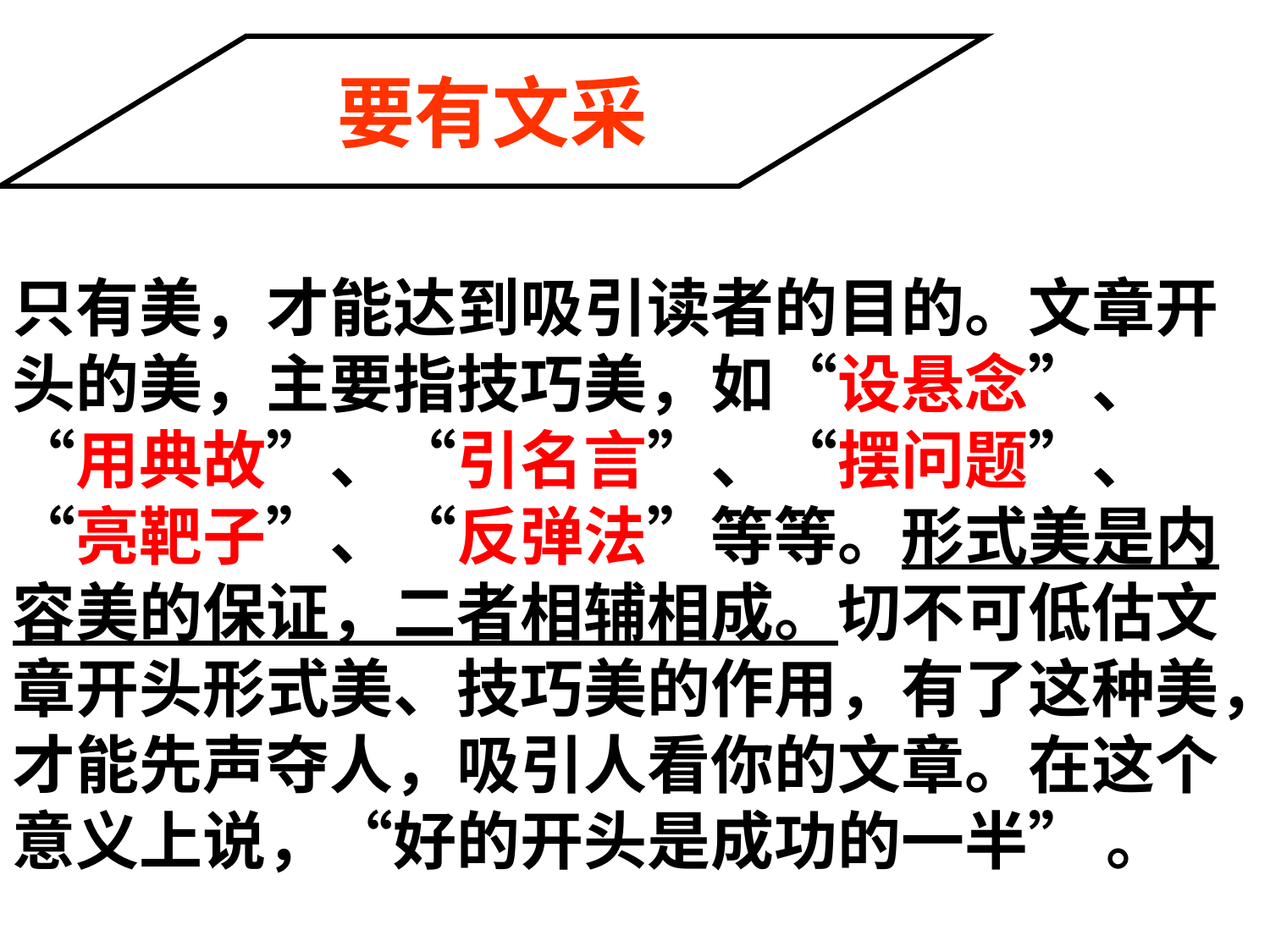

要有文采
只有美，才能达到吸引读者的目的。文章开头的美，主要指技巧美，如“设悬念”、“用典故”、“引名言”、“摆问题”、“亮靶子”、“反弹法”等等。形式美是内容美的保证，二者相辅相成。切不可低估文章开头形式美、技巧美的作用，有了这种美，才能先声夺人，吸引人看你的文章。在这个意义上说，“好的开头是成功的一半” 。